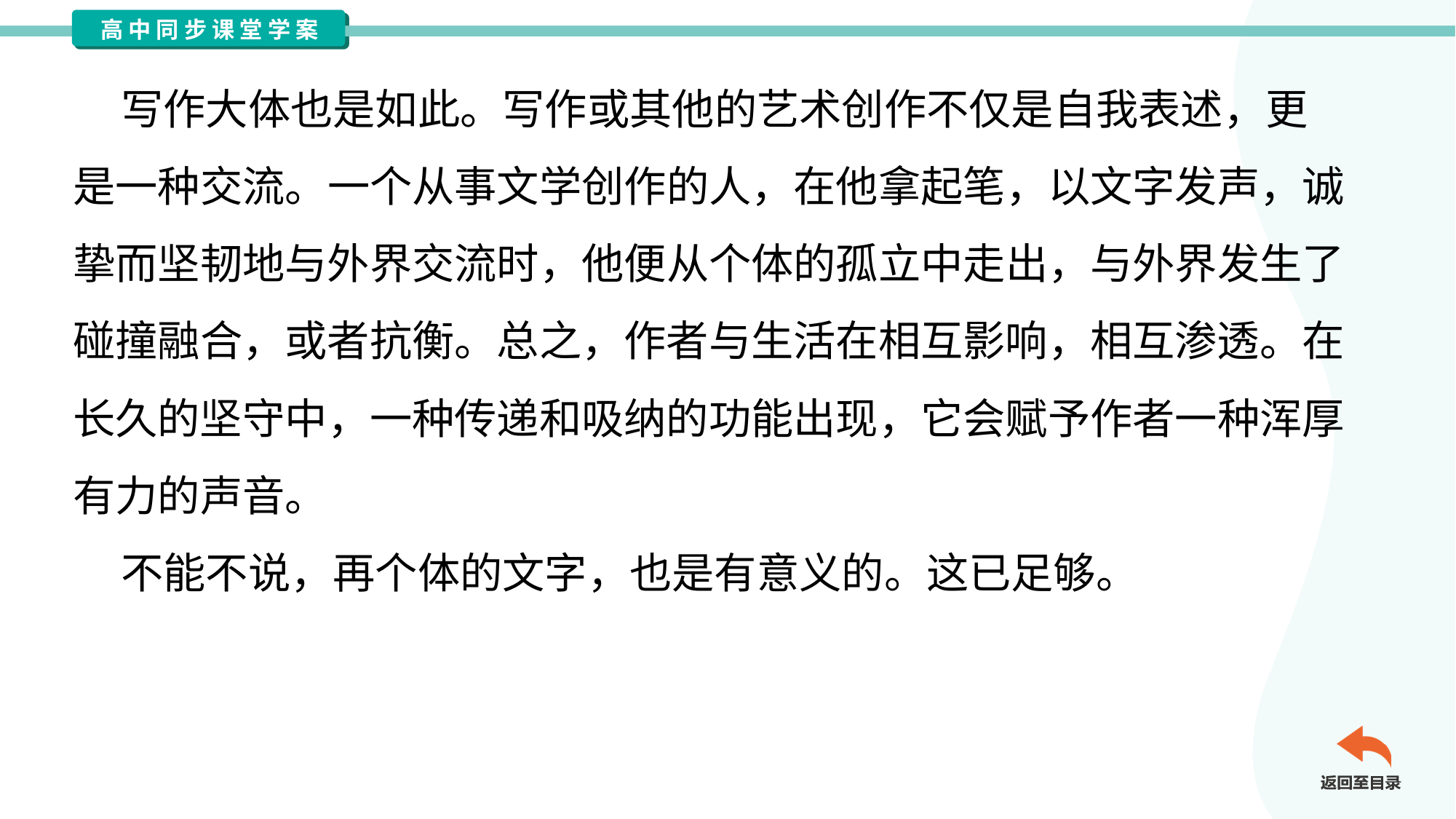

写作大体也是如此。写作或其他的艺术创作不仅是自我表述，更
是一种交流。一个从事文学创作的人，在他拿起笔，以文字发声，诚
挚而坚韧地与外界交流时，他便从个体的孤立中走出，与外界发生了
碰撞融合，或者抗衡。总之，作者与生活在相互影响，相互渗透。在
长久的坚守中，一种传递和吸纳的功能出现，它会赋予作者一种浑厚
有力的声音。
    不能不说，再个体的文字，也是有意义的。这已足够。